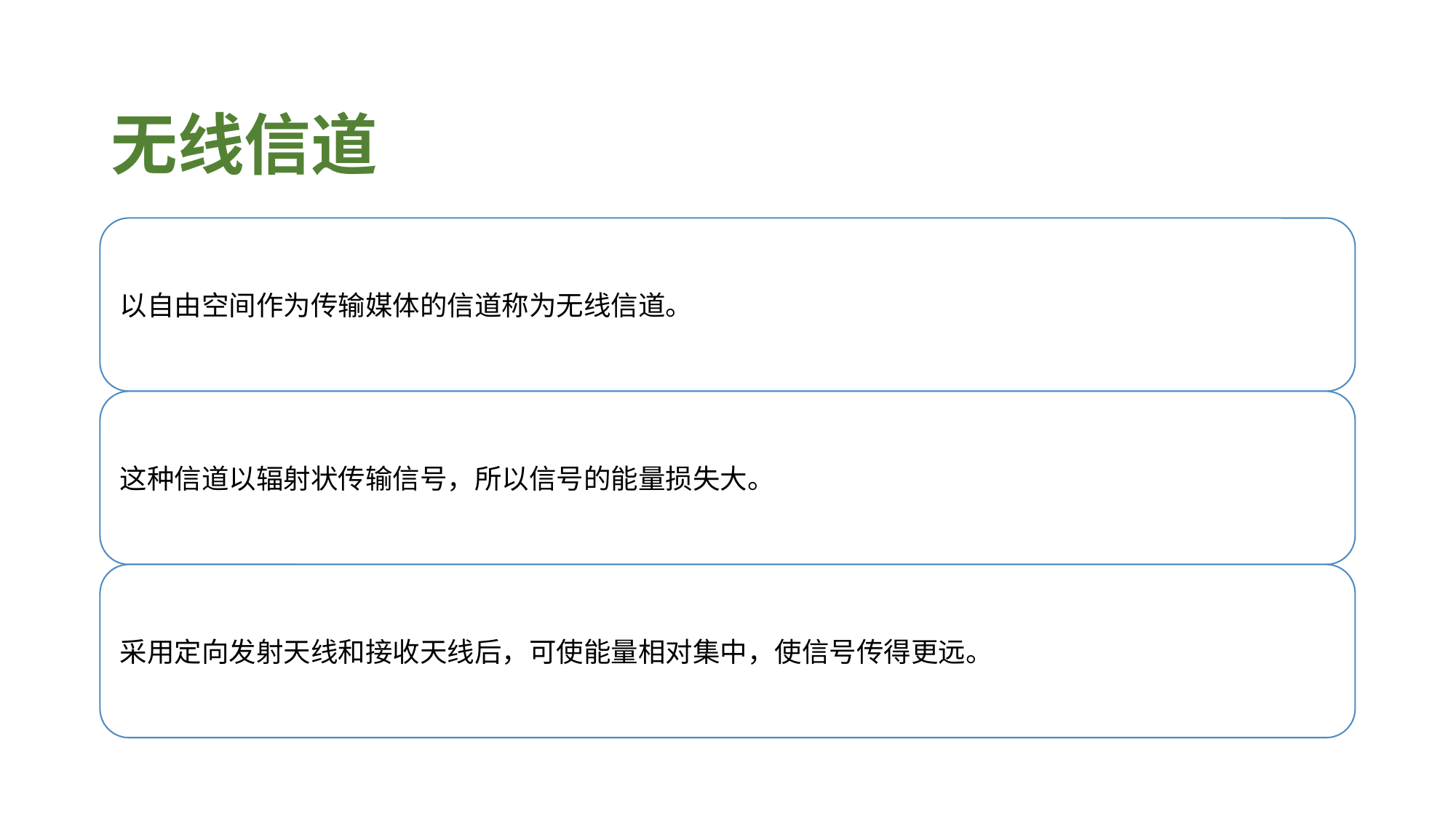

# 无线信道
以自由空间作为传输媒体的信道称为无线信道。
这种信道以辐射状传输信号，所以信号的能量损失大。
采用定向发射天线和接收天线后，可使能量相对集中，使信号传得更远。